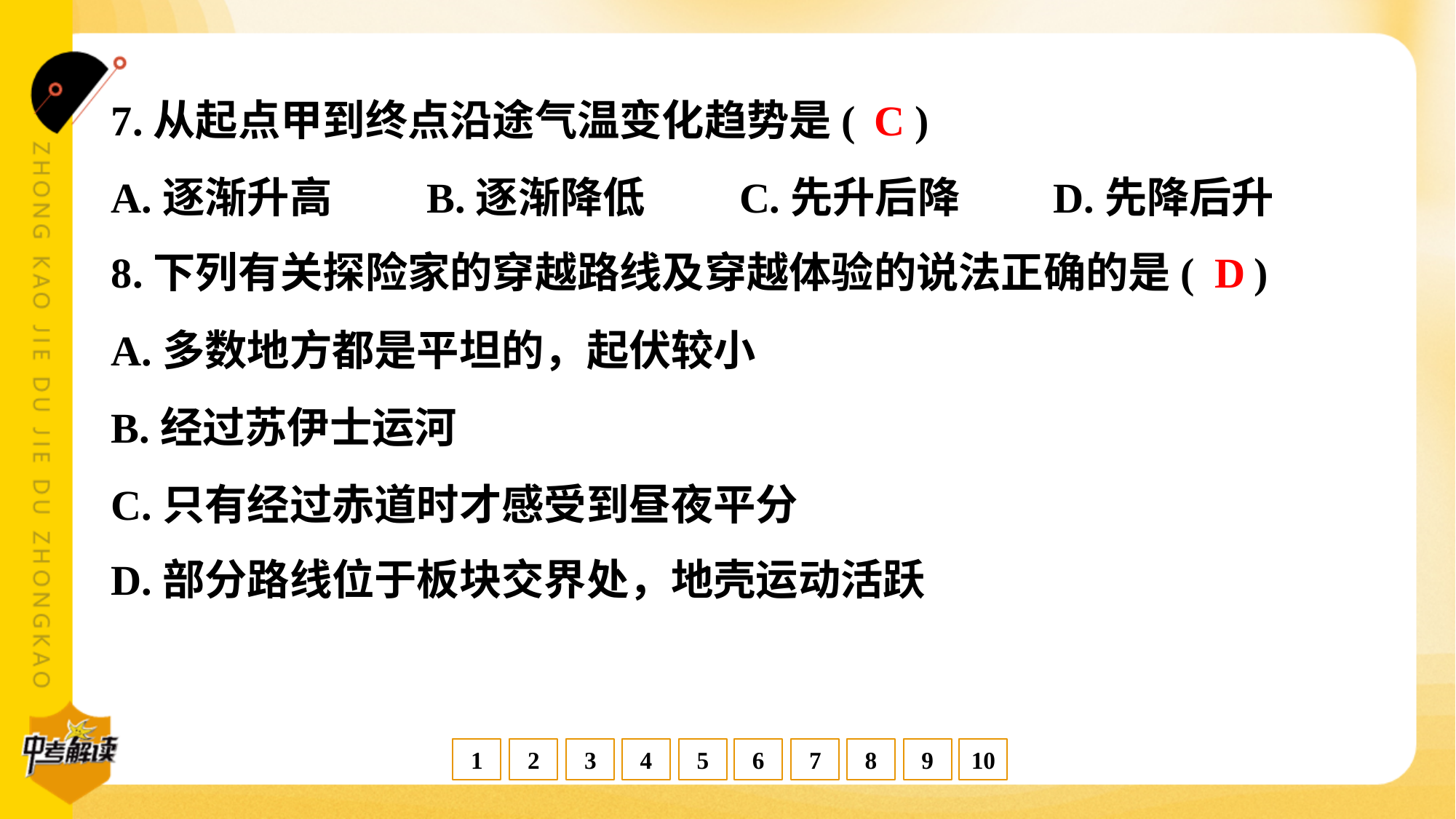

C
7.从起点甲到终点沿途气温变化趋势是(     )
A.逐渐升高	B.逐渐降低	C.先升后降	D.先降后升
D
8.下列有关探险家的穿越路线及穿越体验的说法正确的是(     )
A.多数地方都是平坦的，起伏较小
B.经过苏伊士运河
C.只有经过赤道时才感受到昼夜平分
D.部分路线位于板块交界处，地壳运动活跃